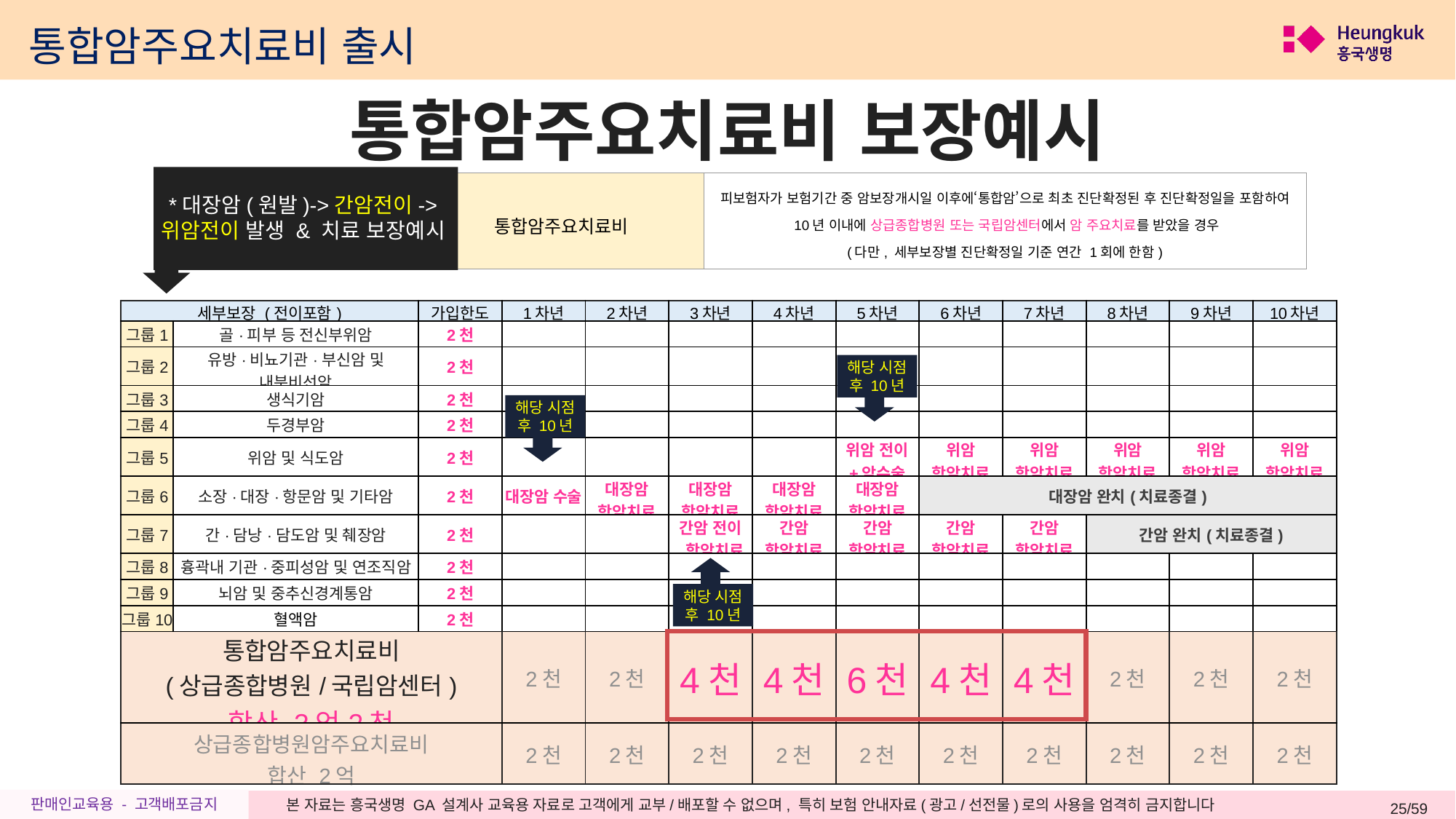

통합암주요치료비 출시
통합암주요치료비 보장예시

| 통합암주요치료비 | 피보험자가 보험기간 중 암보장개시일 이후에‘통합암’으로 최초 진단확정된 후 진단확정일을 포함하여 10년 이내에 상급종합병원 또는 국립암센터에서 암 주요치료를 받았을 경우 (다만, 세부보장별 진단확정일 기준 연간 1회에 한함) |
| --- | --- |
*대장암(원발)->간암전이->
위암전이 발생 & 치료 보장예시
| 세부보장 (전이포함) | 대상질병그룹명 | 가입한도 | 1차년 | 2차년 | 3차년 | 4차년 | 5차년 | 6차년 | 7차년 | 8차년 | 9차년 | 10차년 |
| --- | --- | --- | --- | --- | --- | --- | --- | --- | --- | --- | --- | --- |
| 그룹1 | 골·피부 등 전신부위암 | 2천 |  |  |  |  |  |  |  |  |  |  |
| 그룹2 | 유방·비뇨기관·부신암 및 내분비선암 | 2천 |  |  |  |  |  |  |  |  |  |  |
| 그룹3 | 생식기암 | 2천 |  |  |  |  |  |  |  |  |  |  |
| 그룹4 | 두경부암 | 2천 |  |  |  |  |  |  |  |  |  |  |
| 그룹5 | 위암 및 식도암 | 2천 |  |  |  |  | 위암 전이 +암수술 | 위암 항암치료 | 위암 항암치료 | 위암 항암치료 | 위암 항암치료 | 위암 항암치료 |
| 그룹6 | 소장·대장·항문암 및 기타암 | 2천 | 대장암 수술 | 대장암 항암치료 | 대장암 항암치료 | 대장암 항암치료 | 대장암 항암치료 | 대장암 완치(치료종결) |  |  |  |  |
| 그룹7 | 간·담낭·담도암 및 췌장암 | 2천 |  |  | 간암 전이 항암치료 | 간암 항암치료 | 간암 항암치료 | 간암 항암치료 | 간암 항암치료 | 간암 완치(치료종결) |  |  |
| 그룹8 | 흉곽내 기관·중피성암 및 연조직암 | 2천 |  |  |  |  |  |  |  |  |  |  |
| 그룹9 | 뇌암 및 중추신경계통암 | 2천 |  |  |  |  |  |  |  |  |  |  |
| 그룹10 | 혈액암 | 2천 |  |  |  |  |  |  |  |  |  |  |
| 통합암주요치료비 (상급종합병원/국립암센터) 합산 3억2천 |  |  | 2천 | 2천 | 4천 | 4천 | 6천 | 4천 | 4천 | 2천 | 2천 | 2천 |
| 상급종합병원암주요치료비 합산 2억 |  |  | 2천 | 2천 | 2천 | 2천 | 2천 | 2천 | 2천 | 2천 | 2천 | 2천 |
해당 시점
후 10년

해당 시점
후 10년

해당 시점
후 10년

25/59